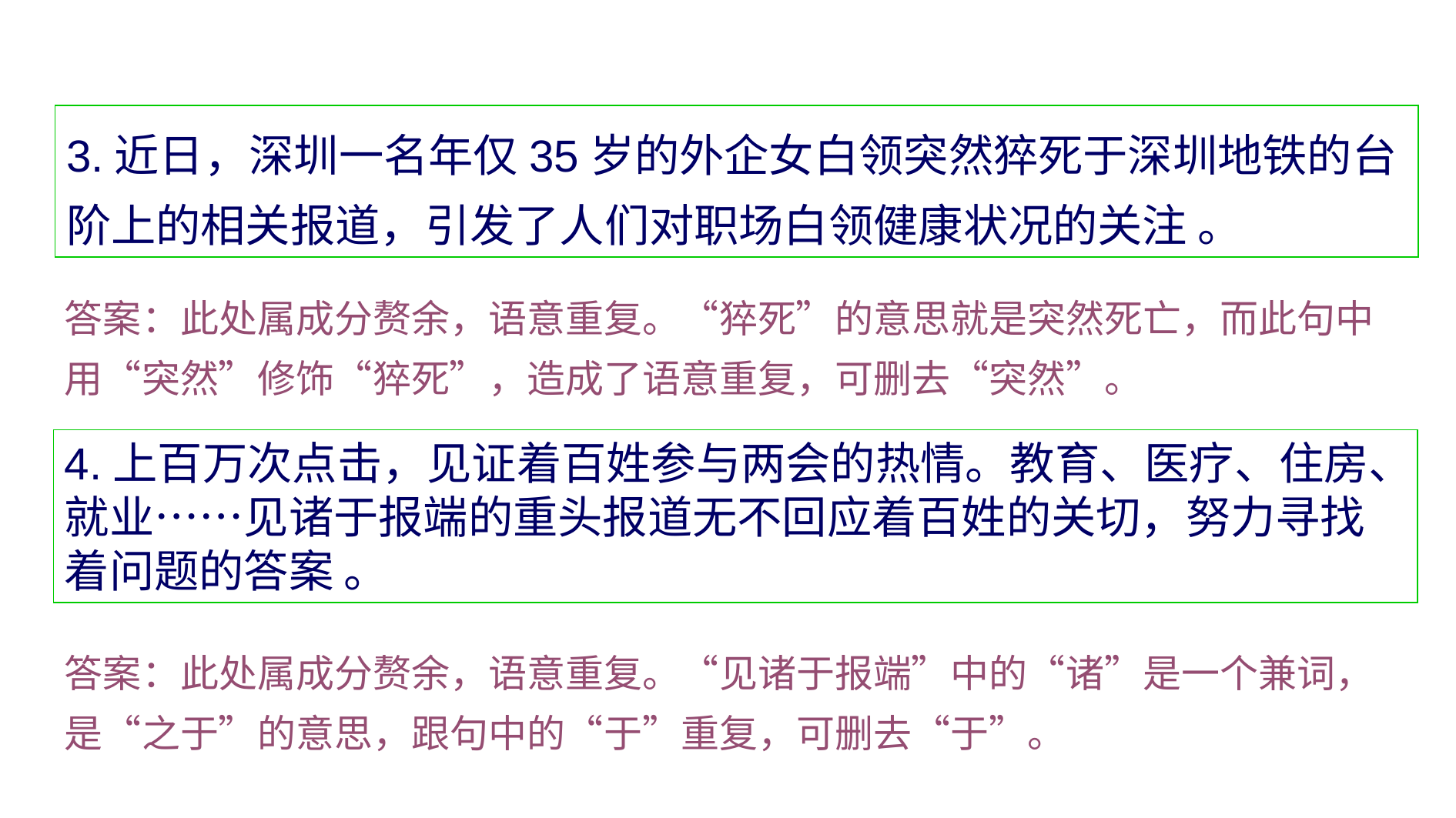

3.近日，深圳一名年仅35岁的外企女白领突然猝死于深圳地铁的台阶上的相关报道，引发了人们对职场白领健康状况的关注 。

答案：此处属成分赘余，语意重复。“猝死”的意思就是突然死亡，而此句中用“突然”修饰“猝死”，造成了语意重复，可删去“突然”。
4.上百万次点击，见证着百姓参与两会的热情。教育、医疗、住房、就业……见诸于报端的重头报道无不回应着百姓的关切，努力寻找着问题的答案 。

答案：此处属成分赘余，语意重复。“见诸于报端”中的“诸”是一个兼词，是“之于”的意思，跟句中的“于”重复，可删去“于”。